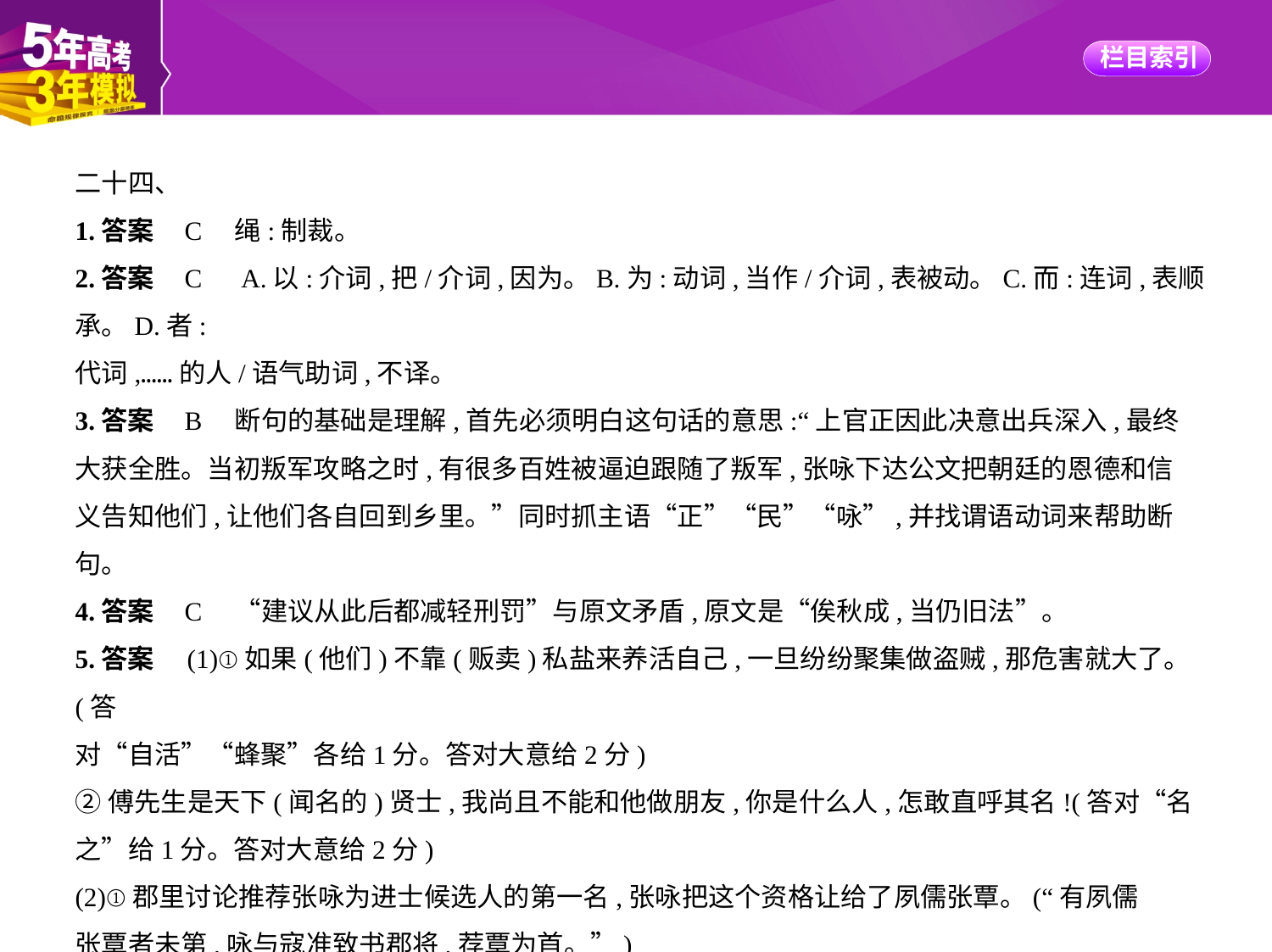

二十四、
1.答案    C　绳:制裁。
2.答案    C　A.以:介词,把/介词,因为。B.为:动词,当作/介词,表被动。C.而:连词,表顺承。D.者:
代词,……的人/语气助词,不译。
3.答案    B　断句的基础是理解,首先必须明白这句话的意思:“上官正因此决意出兵深入,最终
大获全胜。当初叛军攻略之时,有很多百姓被逼迫跟随了叛军,张咏下达公文把朝廷的恩德和信
义告知他们,让他们各自回到乡里。”同时抓主语“正”“民”“咏”,并找谓语动词来帮助断
句。
4.答案    C　“建议从此后都减轻刑罚”与原文矛盾,原文是“俟秋成,当仍旧法”。
5.答案　(1)①如果(他们)不靠(贩卖)私盐来养活自己,一旦纷纷聚集做盗贼,那危害就大了。(答
对“自活”“蜂聚”各给1分。答对大意给2分)
②傅先生是天下(闻名的)贤士,我尚且不能和他做朋友,你是什么人,怎敢直呼其名!(答对“名
之”给1分。答对大意给2分)
(2)①郡里讨论推荐张咏为进士候选人的第一名,张咏把这个资格让给了夙儒张覃。(“有夙儒
张覃者未第,咏与寇准致书郡将,荐覃为首。”)